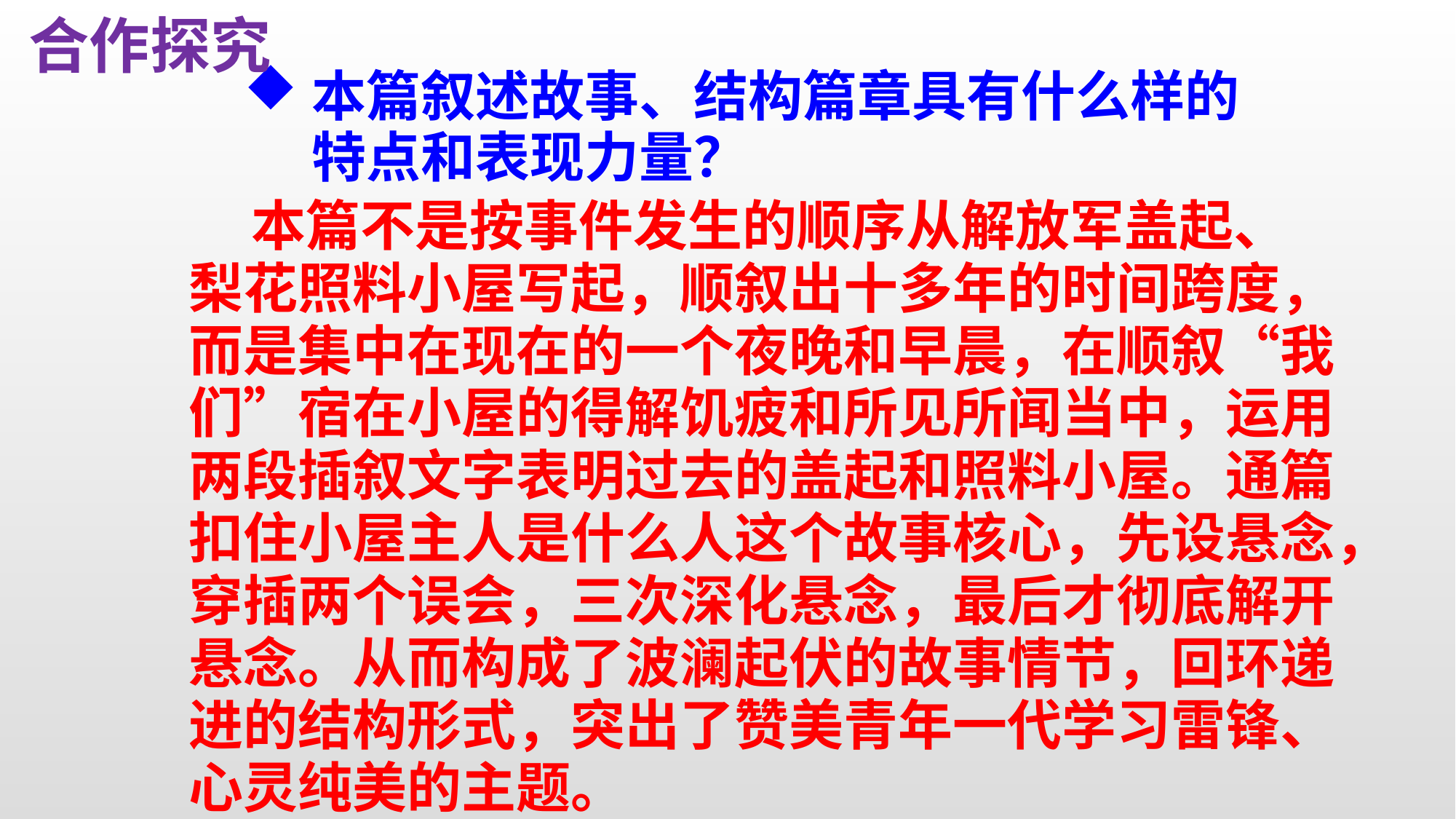

合作探究
本篇叙述故事、结构篇章具有什么样的特点和表现力量？
    本篇不是按事件发生的顺序从解放军盖起、梨花照料小屋写起，顺叙出十多年的时间跨度，而是集中在现在的一个夜晚和早晨，在顺叙“我们”宿在小屋的得解饥疲和所见所闻当中，运用两段插叙文字表明过去的盖起和照料小屋。通篇扣住小屋主人是什么人这个故事核心，先设悬念，穿插两个误会，三次深化悬念，最后才彻底解开悬念。从而构成了波澜起伏的故事情节，回环递进的结构形式，突出了赞美青年一代学习雷锋、心灵纯美的主题。